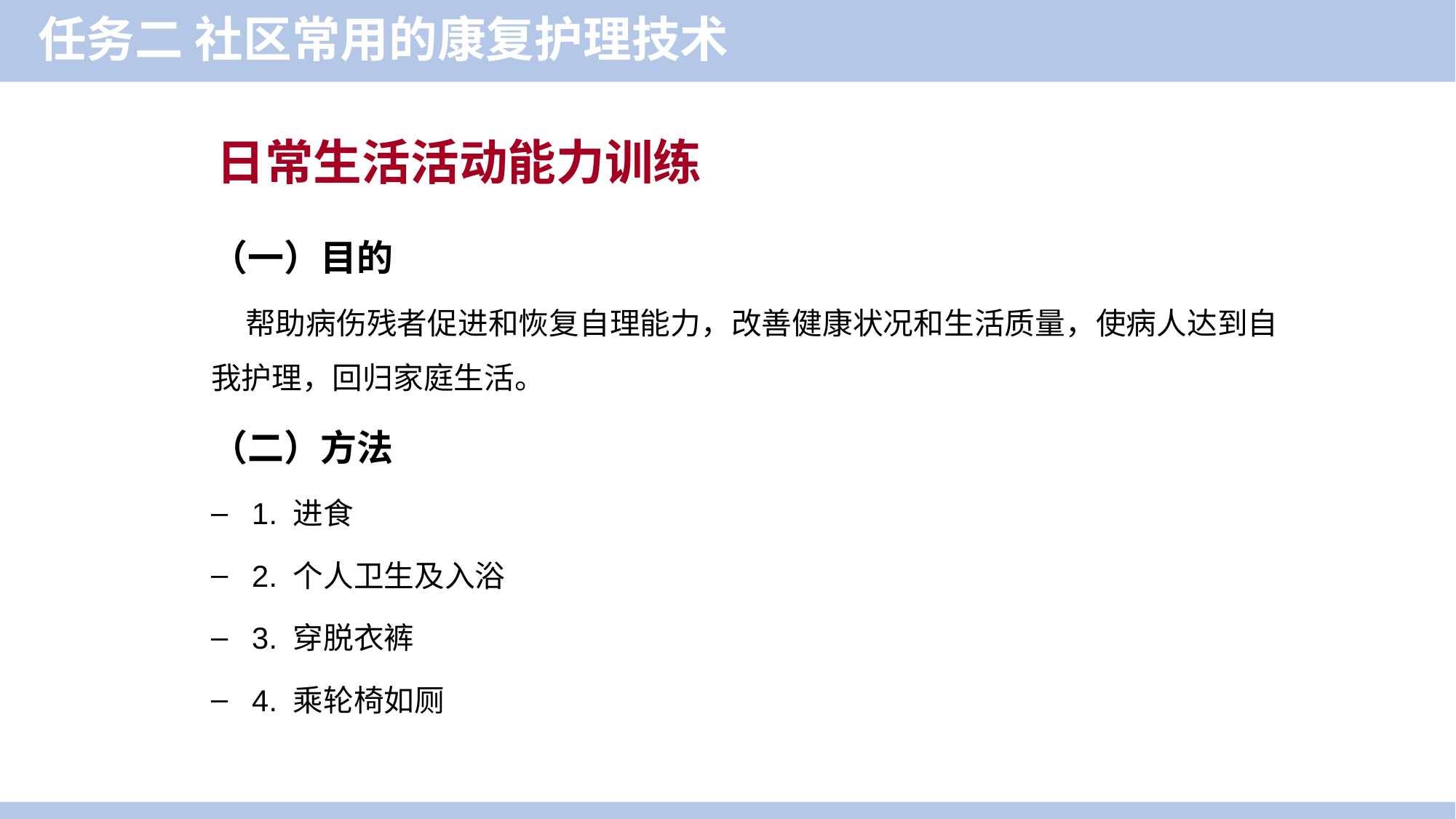

任务二 社区常用的康复护理技术
日常生活活动能力训练
（一）目的
    帮助病伤残者促进和恢复自理能力，改善健康状况和生活质量，使病人达到自我护理，回归家庭生活。
（二）方法
1. 进食
2. 个人卫生及入浴
3. 穿脱衣裤
4. 乘轮椅如厕